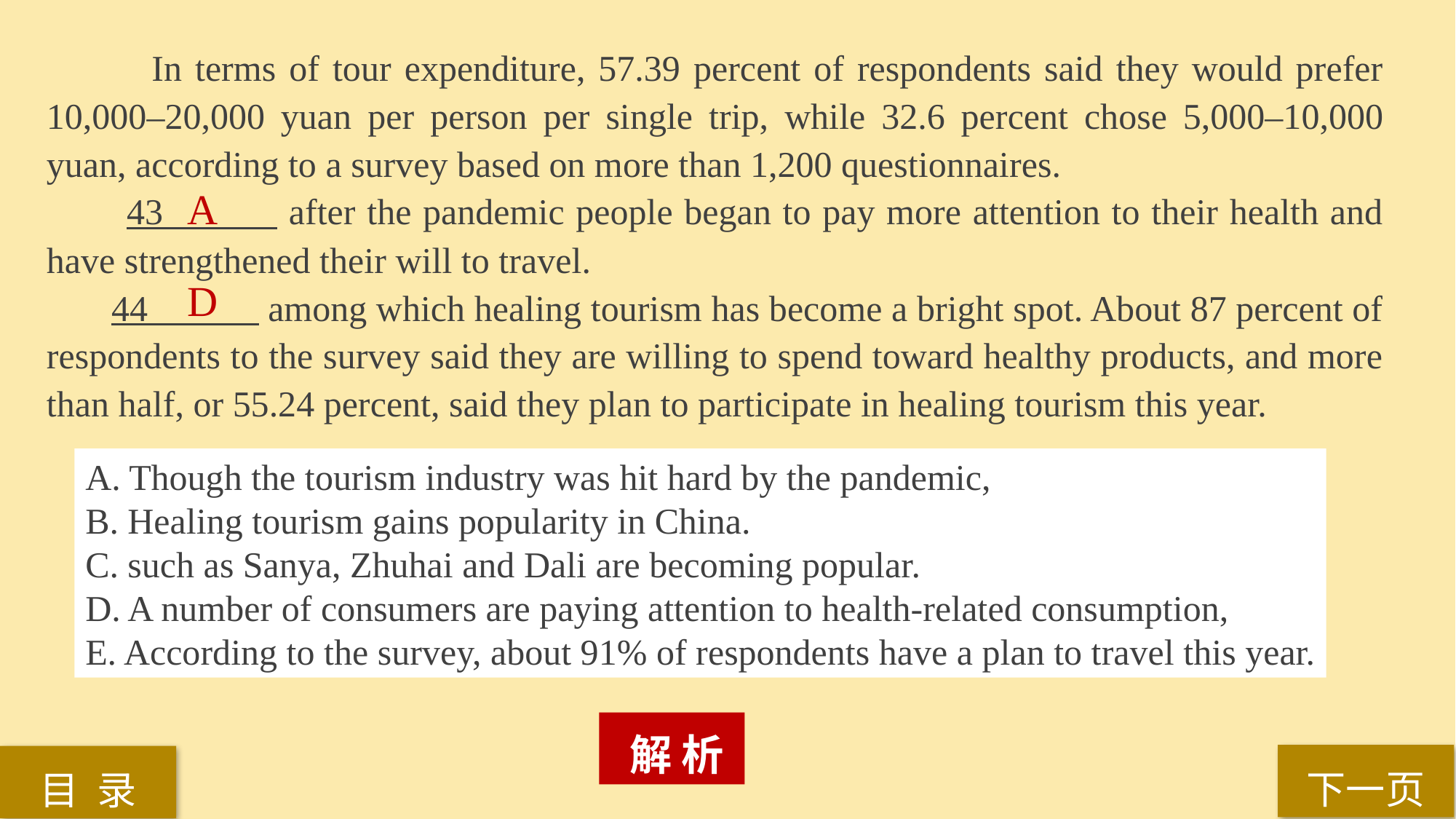

In terms of tour expenditure, 57.39 percent of respondents said they would prefer 10,000–20,000 yuan per person per single trip, while 32.6 percent chose 5,000–10,000 yuan, according to a survey based on more than 1,200 questionnaires.
       43           after the pandemic people began to pay more attention to their health and have strengthened their will to travel.
       44             among which healing tourism has become a bright spot. About 87 percent of respondents to the survey said they are willing to spend toward healthy products, and more than half, or 55.24 percent, said they plan to participate in healing tourism this year.
A
D
A. Though the tourism industry was hit hard by the pandemic,
B. Healing tourism gains popularity in China.
C. such as Sanya, Zhuhai and Dali are becoming popular.
D. A number of consumers are paying attention to health-related consumption,
E. According to the survey, about 91% of respondents have a plan to travel this year.
 解 析